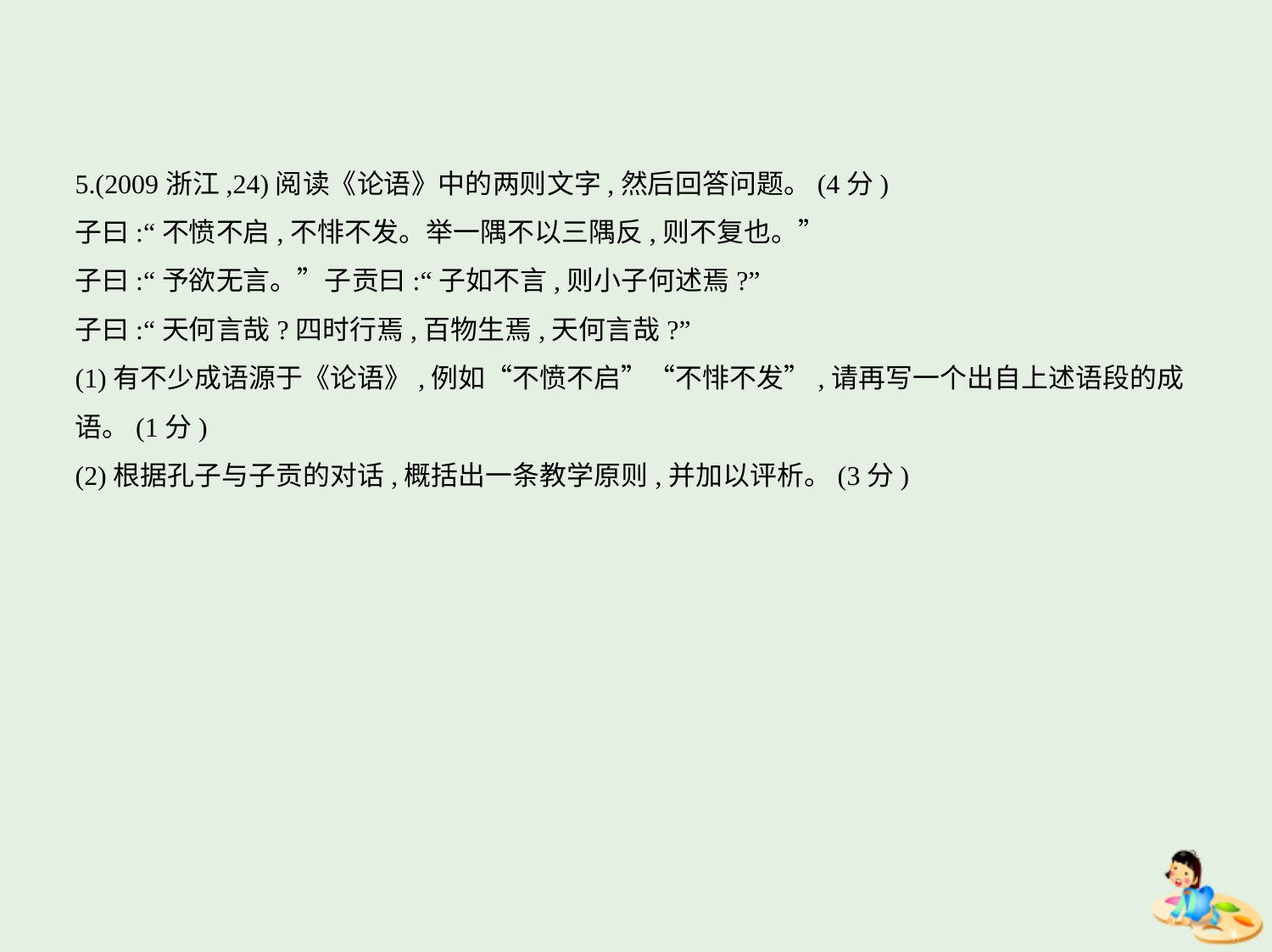

5.(2009浙江,24)阅读《论语》中的两则文字,然后回答问题。(4分)
子曰:“不愤不启,不悱不发。举一隅不以三隅反,则不复也。”
子曰:“予欲无言。”子贡曰:“子如不言,则小子何述焉?”
子曰:“天何言哉?四时行焉,百物生焉,天何言哉?”
(1)有不少成语源于《论语》,例如“不愤不启”“不悱不发”,请再写一个出自上述语段的成
语。(1分)
(2)根据孔子与子贡的对话,概括出一条教学原则,并加以评析。(3分)